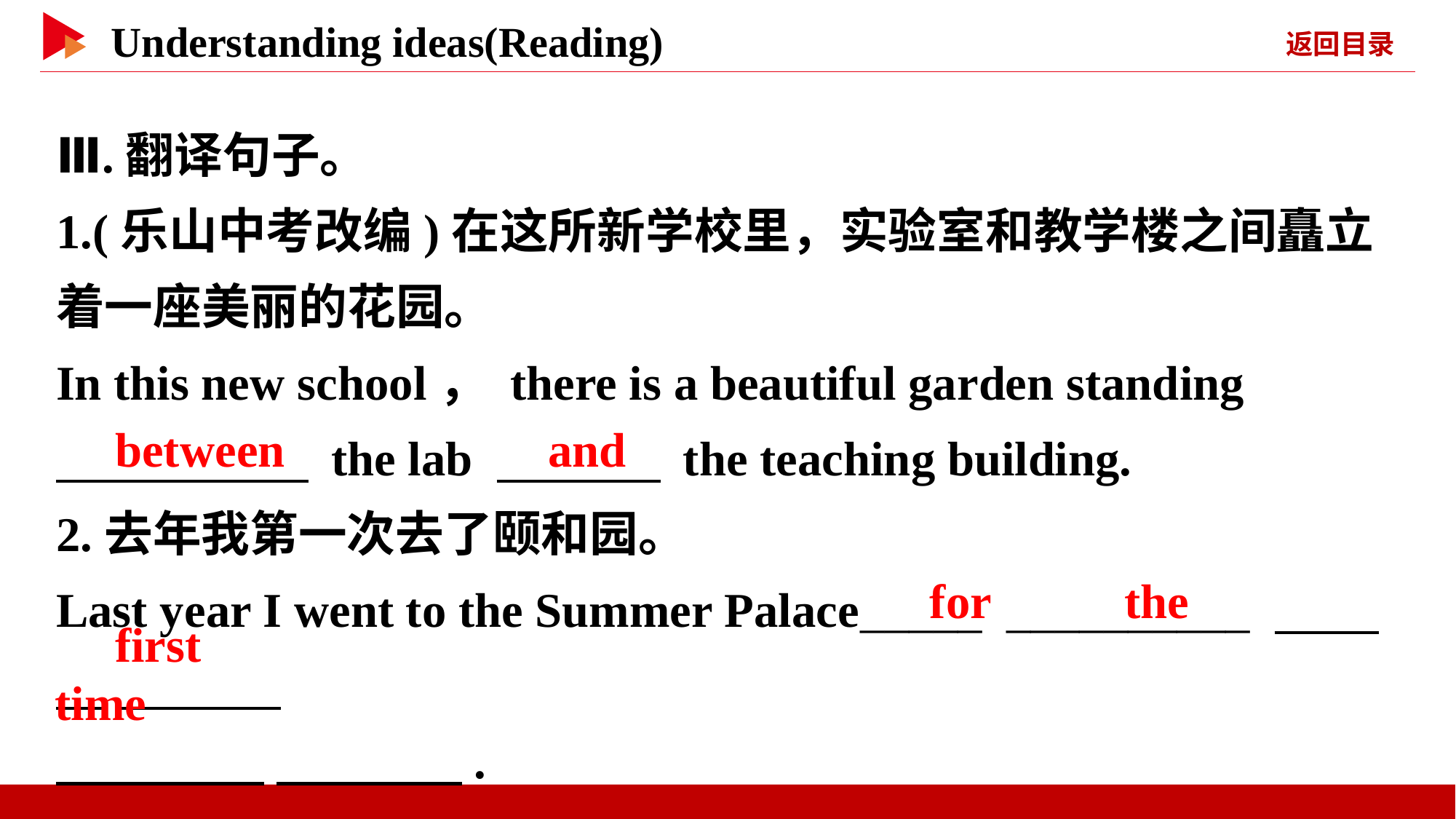

Ⅲ.翻译句子。
1.(乐山中考改编)在这所新学校里，实验室和教学楼之间矗立着一座美丽的花园。
In this new school， there is a beautiful garden standing
　              　 the lab 　      　 the teaching building.
2.去年我第一次去了颐和园。
Last year I went to the Summer Palace_____  __________ 　      　 　      　
　          　 　        　.
　between
　and
　for　 　the
　first　 　time